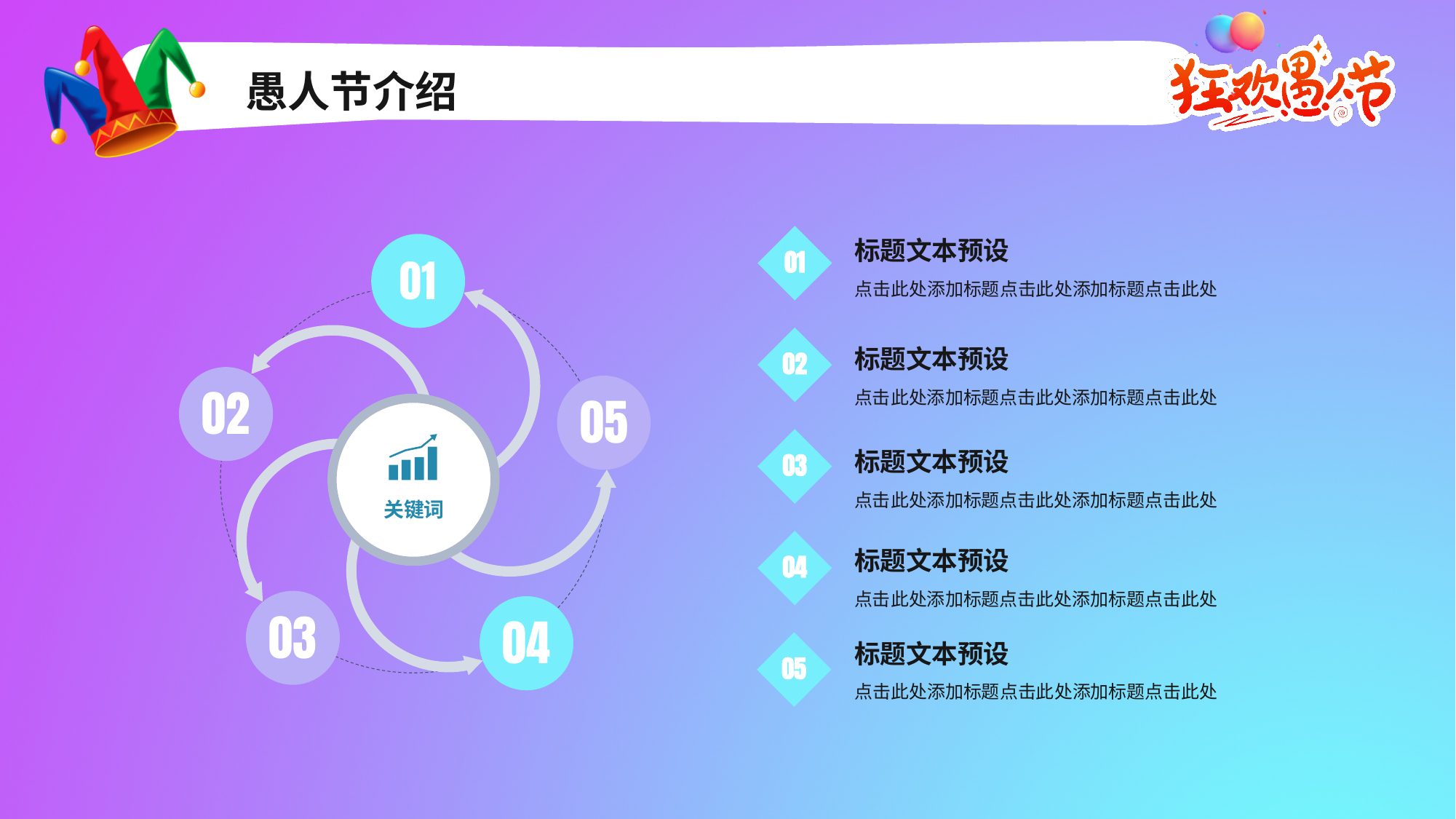

愚人节介绍

01
标题文本预设
01

02
05

关键词
03
04

点击此处添加标题点击此处添加标题点击此处

02
标题文本预设
点击此处添加标题点击此处添加标题点击此处

03
标题文本预设
点击此处添加标题点击此处添加标题点击此处

04
标题文本预设
点击此处添加标题点击此处添加标题点击此处
标题文本预设

05
点击此处添加标题点击此处添加标题点击此处